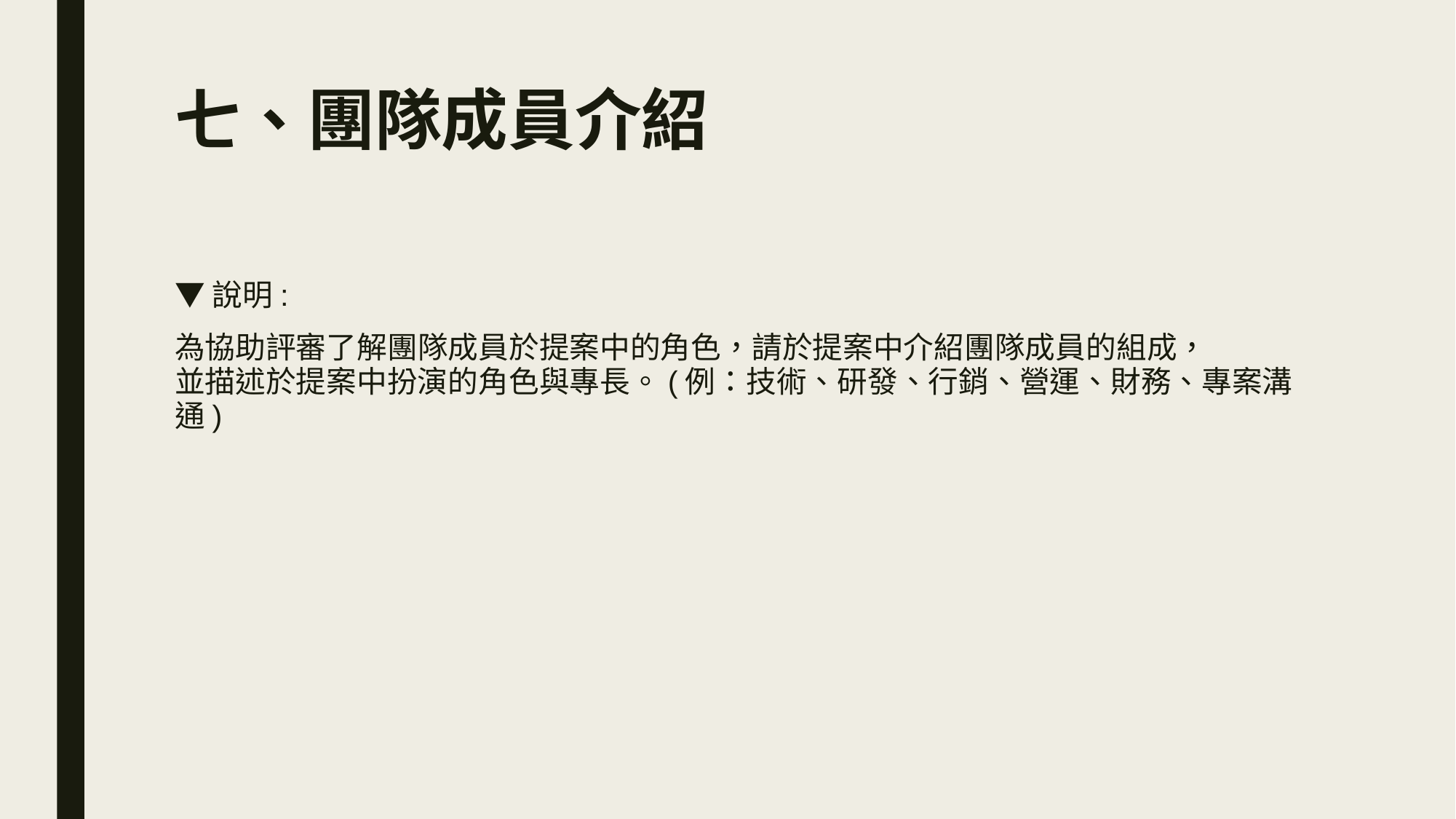

# 七、團隊成員介紹
▼說明:
為協助評審了解團隊成員於提案中的角色，請於提案中介紹團隊成員的組成，
並描述於提案中扮演的角色與專長。(例：技術、研發、行銷、營運、財務、專案溝通)